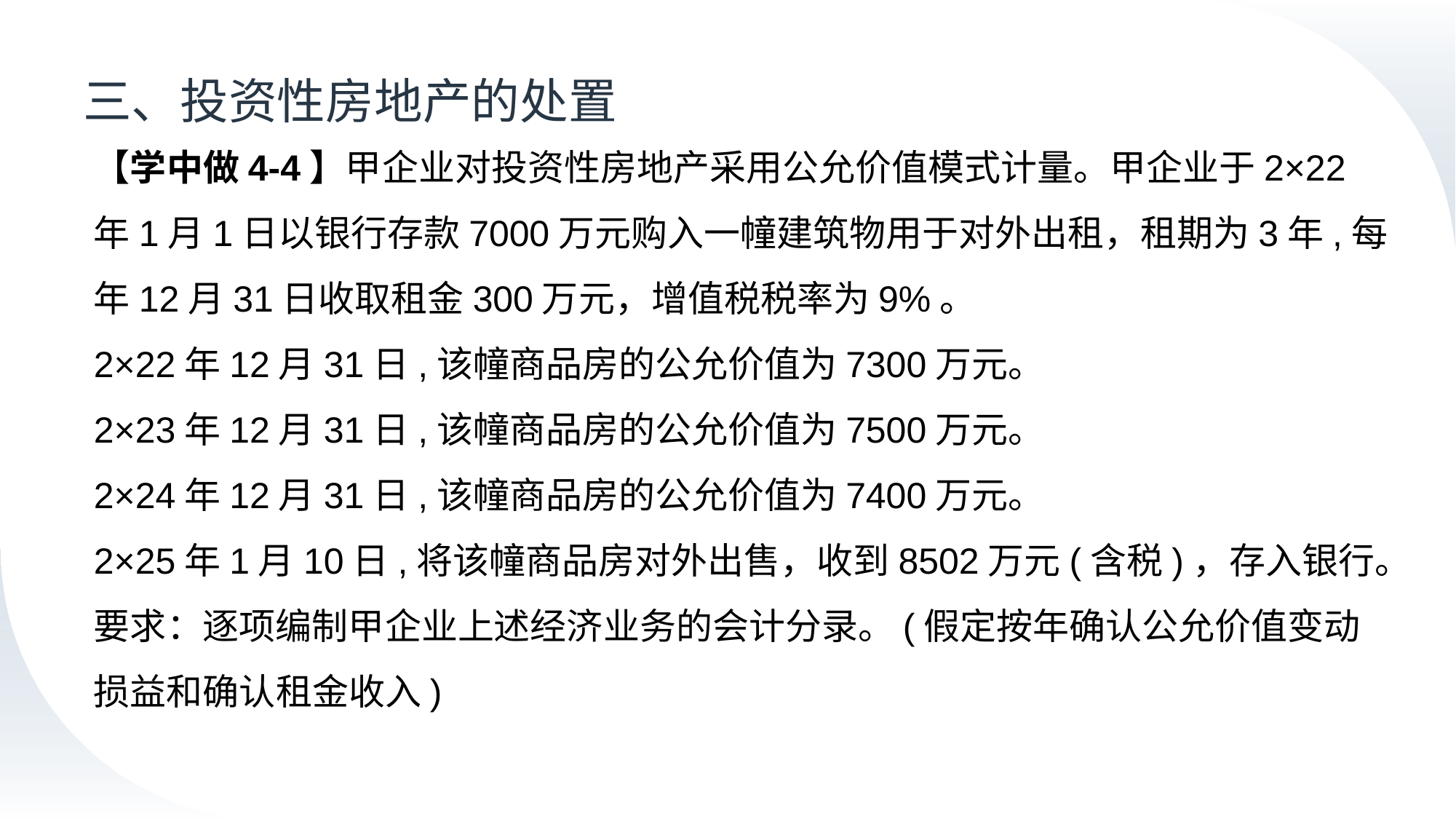

# 三、投资性房地产的处置
【学中做4-4】甲企业对投资性房地产采用公允价值模式计量。甲企业于2×22年1月1日以银行存款7000万元购入一幢建筑物用于对外出租，租期为3年,每年12月31日收取租金300万元，增值税税率为9%。
2×22年12月31日,该幢商品房的公允价值为7300万元。
2×23年12月31日,该幢商品房的公允价值为7500万元。
2×24年12月31日,该幢商品房的公允价值为7400万元。
2×25年1月10日,将该幢商品房对外出售，收到8502万元(含税)，存入银行。
要求：逐项编制甲企业上述经济业务的会计分录。(假定按年确认公允价值变动损益和确认租金收入)